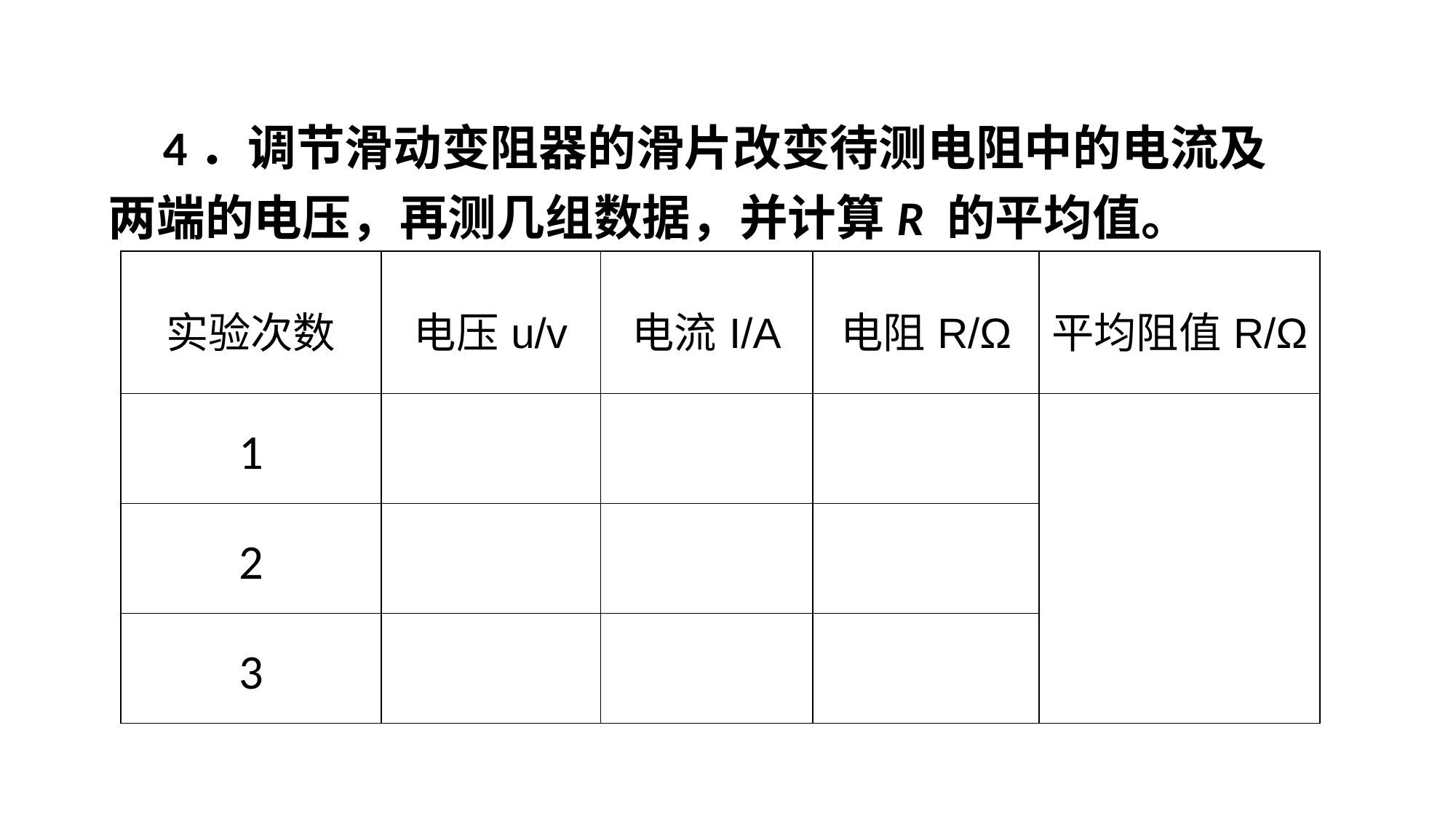

4．调节滑动变阻器的滑片改变待测电阻中的电流及两端的电压，再测几组数据，并计算R 的平均值。
| 实验次数 | 电压u/v | 电流I/A | 电阻R/Ω | 平均阻值R/Ω |
| --- | --- | --- | --- | --- |
| 1 |  |  |  |  |
| 2 |  |  |  |  |
| 3 |  |  |  |  |